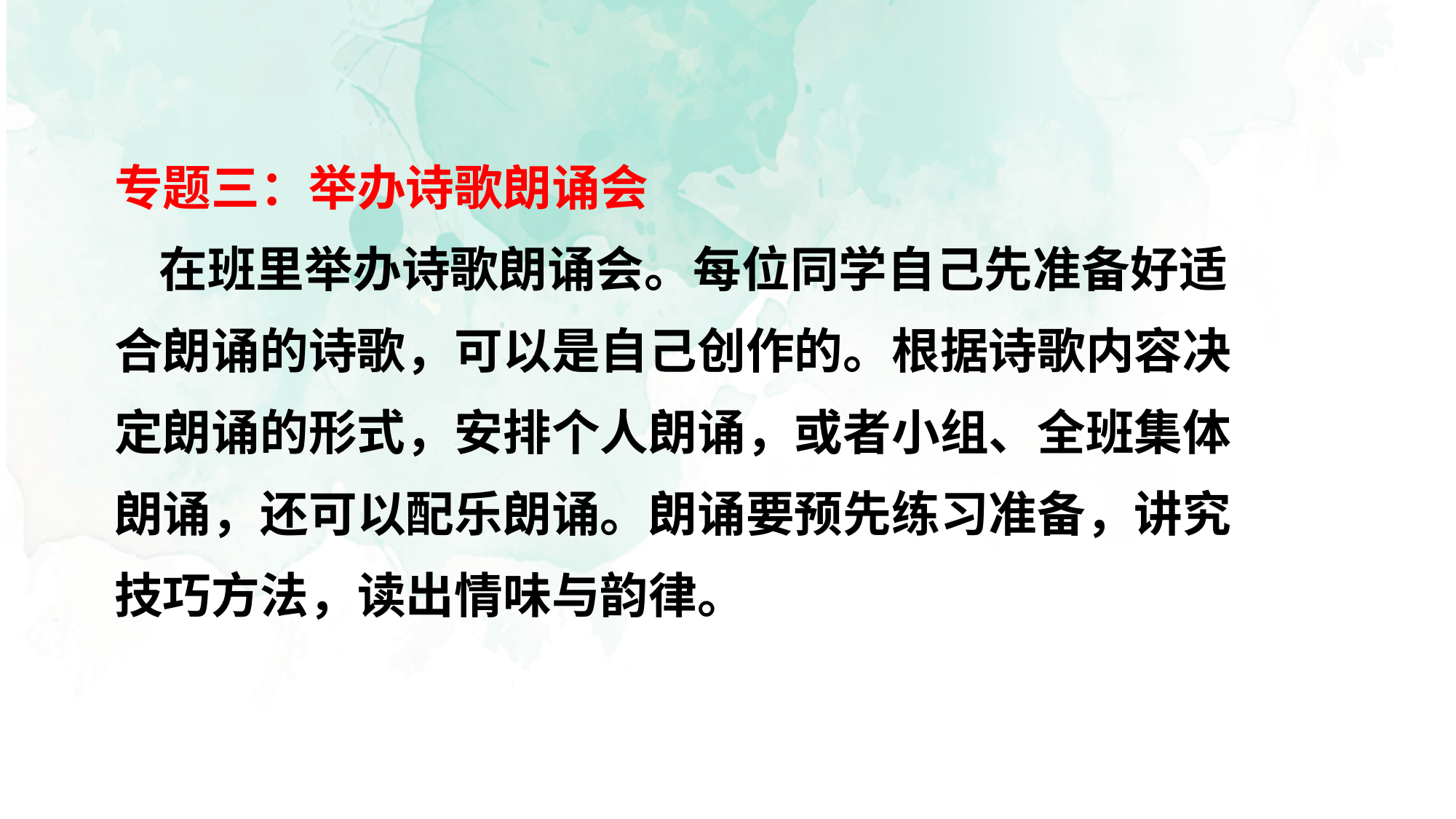

专题三：举办诗歌朗诵会
    在班里举办诗歌朗诵会。每位同学自己先准备好适合朗诵的诗歌，可以是自己创作的。根据诗歌内容决定朗诵的形式，安排个人朗诵，或者小组、全班集体朗诵，还可以配乐朗诵。朗诵要预先练习准备，讲究技巧方法，读出情味与韵律。